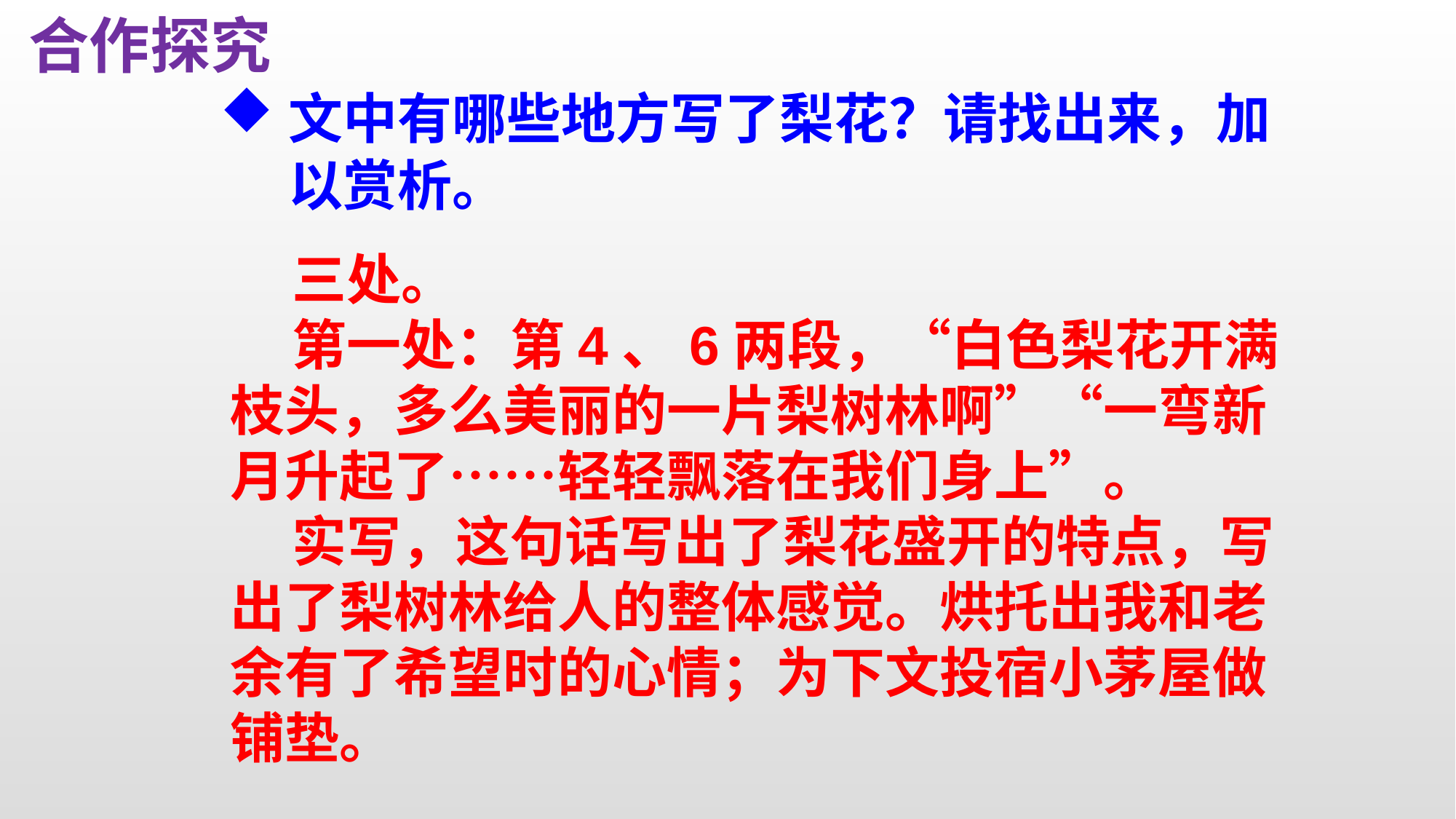

合作探究
文中有哪些地方写了梨花？请找出来，加以赏析。
    三处。
    第一处：第4、6两段，“白色梨花开满枝头，多么美丽的一片梨树林啊”“一弯新月升起了……轻轻飘落在我们身上”。
    实写，这句话写出了梨花盛开的特点，写出了梨树林给人的整体感觉。烘托出我和老余有了希望时的心情；为下文投宿小茅屋做铺垫。